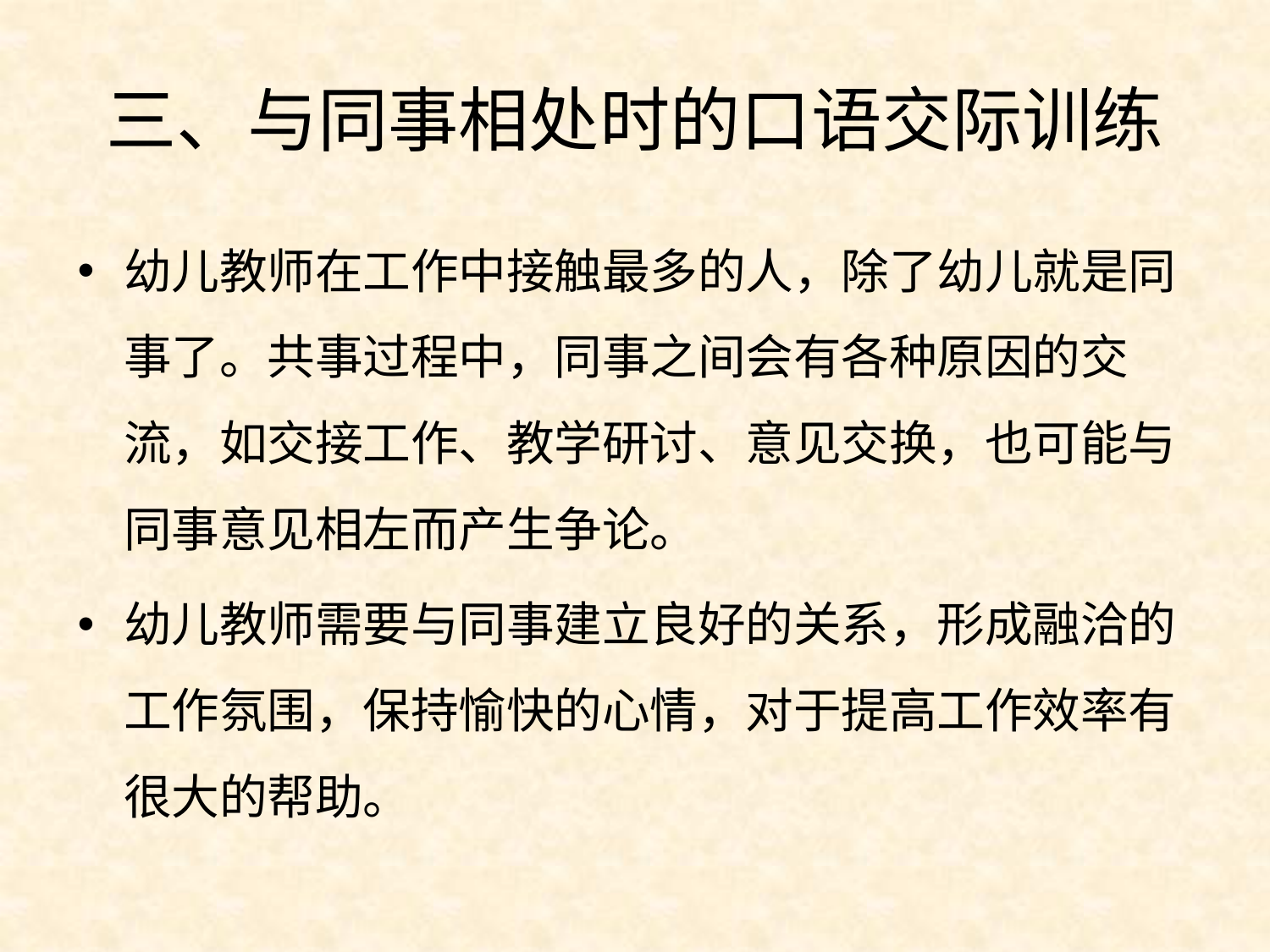

# 三、与同事相处时的口语交际训练
幼儿教师在工作中接触最多的人，除了幼儿就是同事了。共事过程中，同事之间会有各种原因的交流，如交接工作、教学研讨、意见交换，也可能与同事意见相左而产生争论。
幼儿教师需要与同事建立良好的关系，形成融洽的工作氛围，保持愉快的心情，对于提高工作效率有很大的帮助。